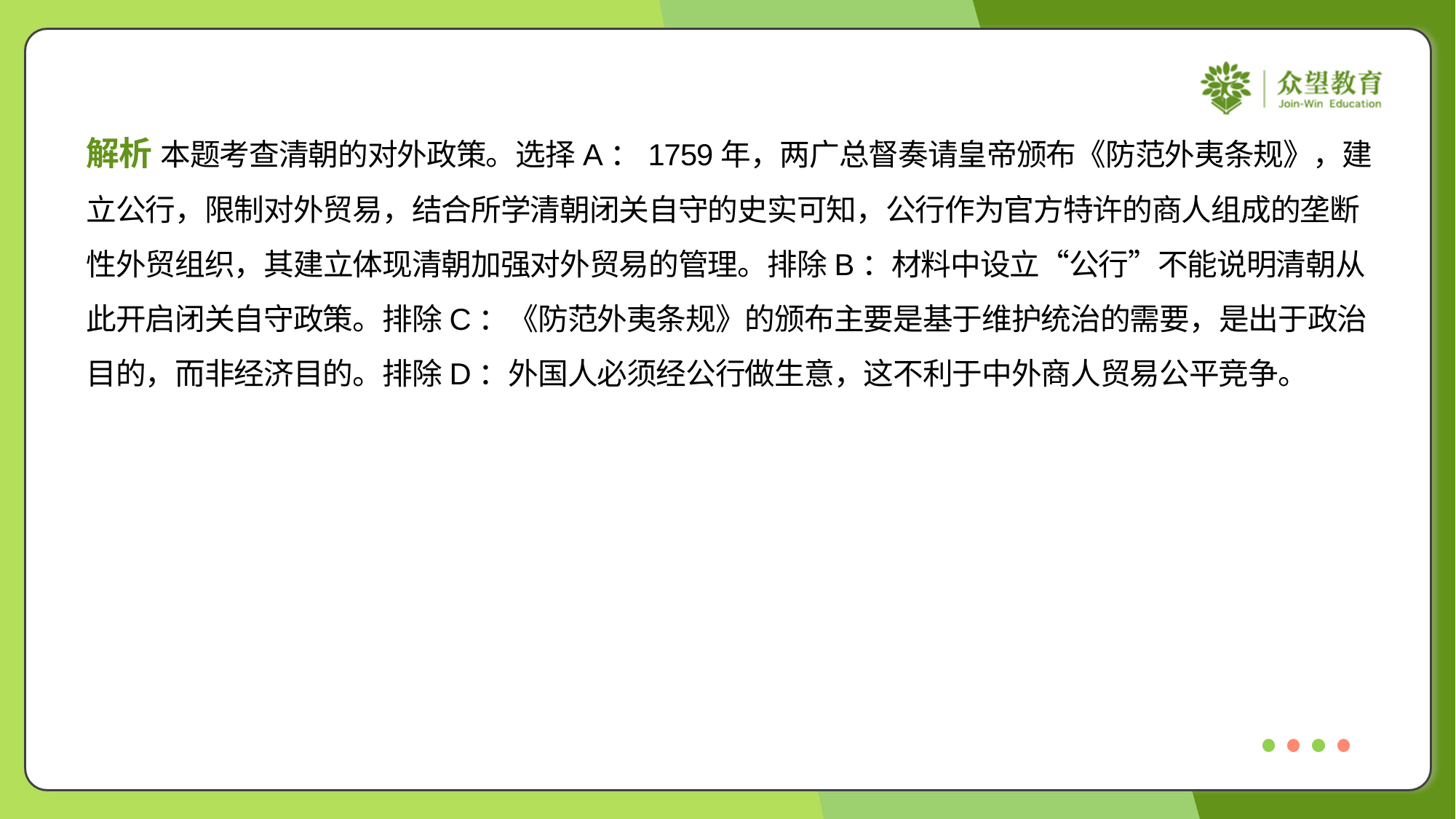

解析 本题考查清朝的对外政策。选择A：1759年，两广总督奏请皇帝颁布《防范外夷条规》，建
立公行，限制对外贸易，结合所学清朝闭关自守的史实可知，公行作为官方特许的商人组成的垄断
性外贸组织，其建立体现清朝加强对外贸易的管理。排除B：材料中设立“公行”不能说明清朝从
此开启闭关自守政策。排除C：《防范外夷条规》的颁布主要是基于维护统治的需要，是出于政治
目的，而非经济目的。排除D：外国人必须经公行做生意，这不利于中外商人贸易公平竞争。